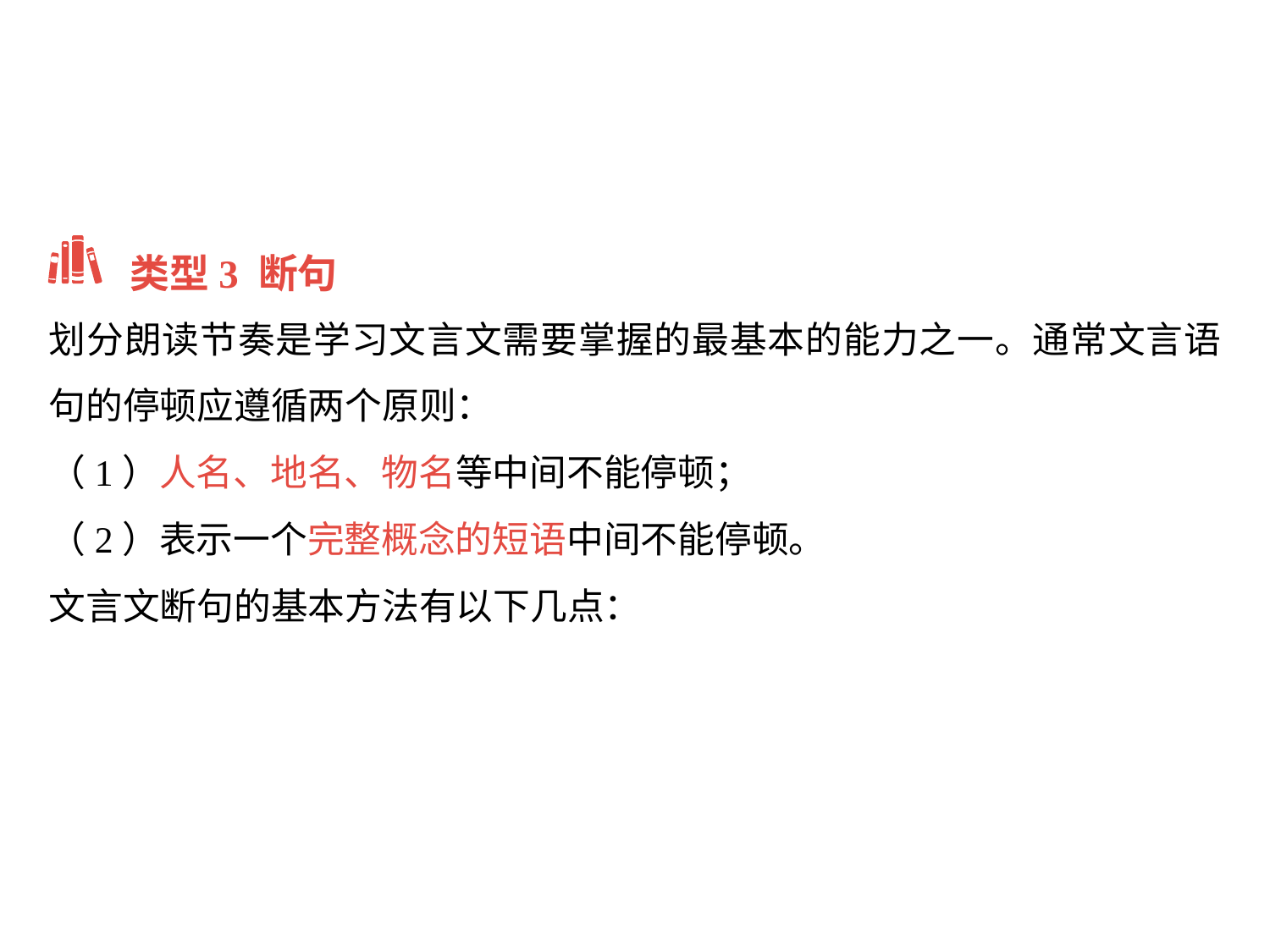

类型3 断句

划分朗读节奏是学习文言文需要掌握的最基本的能力之一。通常文言语句的停顿应遵循两个原则：
（1）人名、地名、物名等中间不能停顿；
（2）表示一个完整概念的短语中间不能停顿。
文言文断句的基本方法有以下几点：